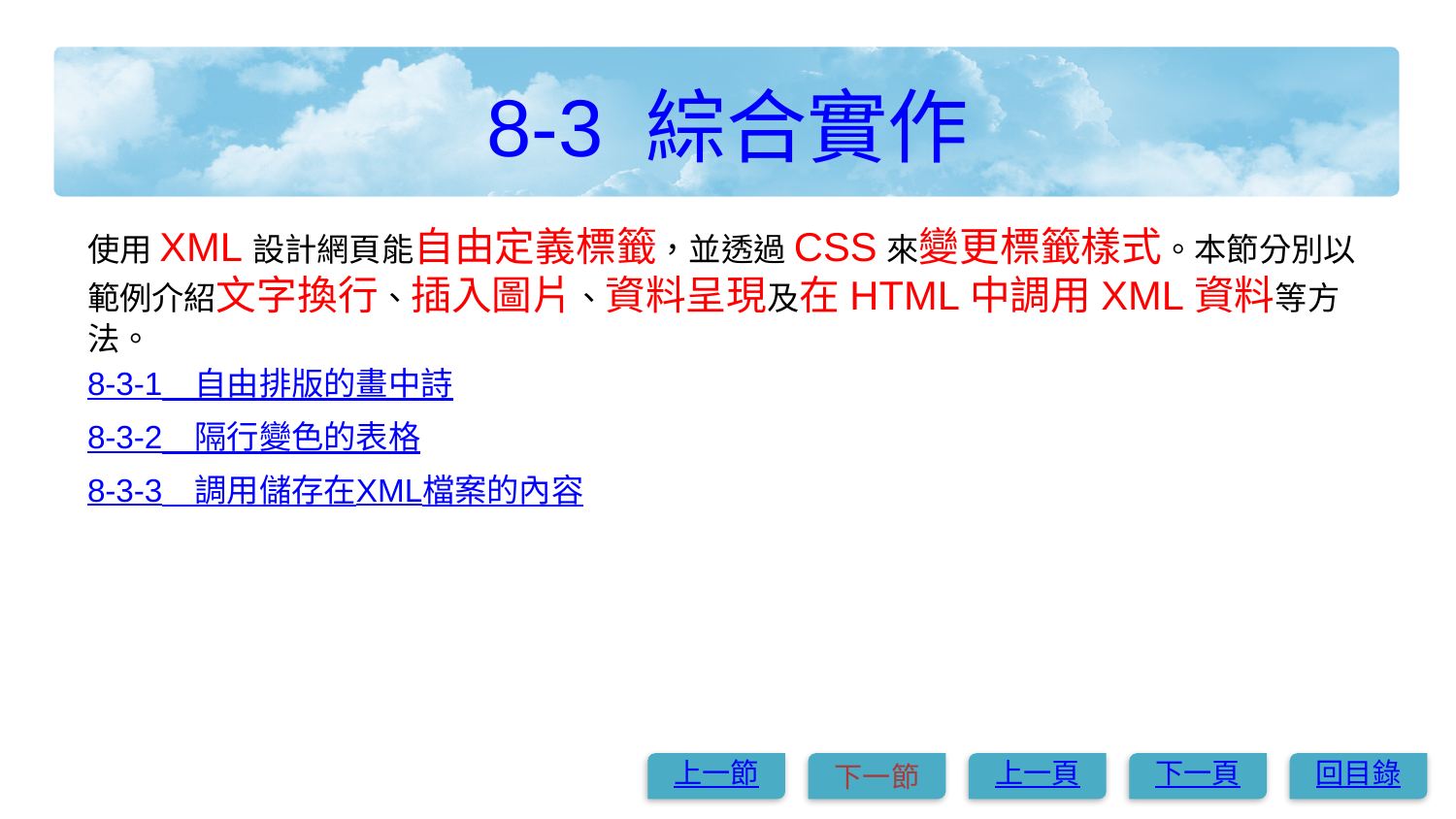

# 8-3 綜合實作
使用XML設計網頁能自由定義標籤，並透過CSS來變更標籤樣式。本節分別以範例介紹文字換行、插入圖片、資料呈現及在HTML中調用XML資料等方法。
8-3-1　自由排版的畫中詩
8-3-2　隔行變色的表格
8-3-3　調用儲存在XML檔案的內容
上一節
下一節
上一頁
下一頁
回目錄